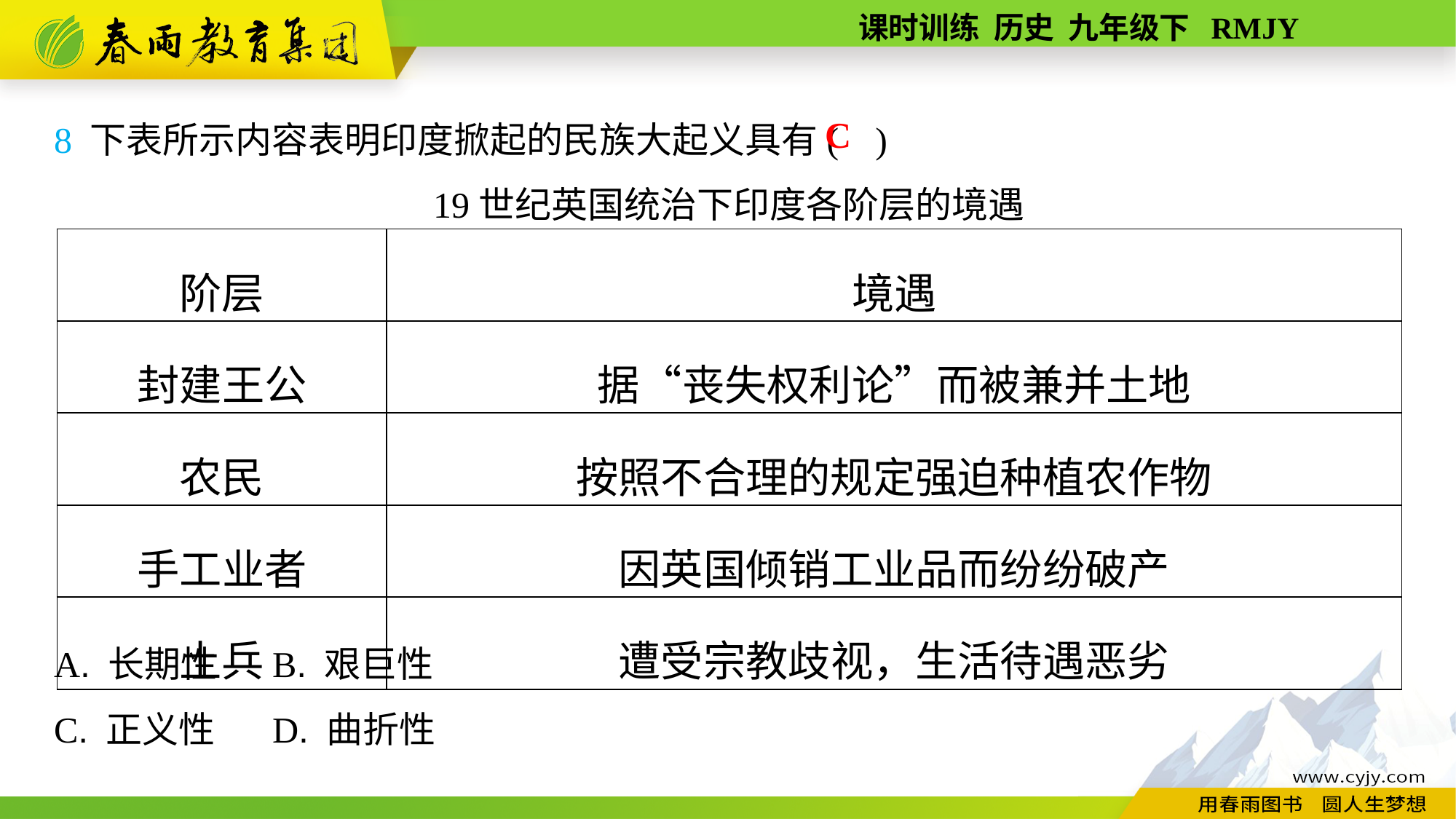

8 下表所示内容表明印度掀起的民族大起义具有(    )
19世纪英国统治下印度各阶层的境遇

A. 长期性	B. 艰巨性
C. 正义性	D. 曲折性
C
| 阶层 | 境遇 |
| --- | --- |
| 封建王公 | 据“丧失权利论”而被兼并土地 |
| 农民 | 按照不合理的规定强迫种植农作物 |
| 手工业者 | 因英国倾销工业品而纷纷破产 |
| 土兵 | 遭受宗教歧视，生活待遇恶劣 |